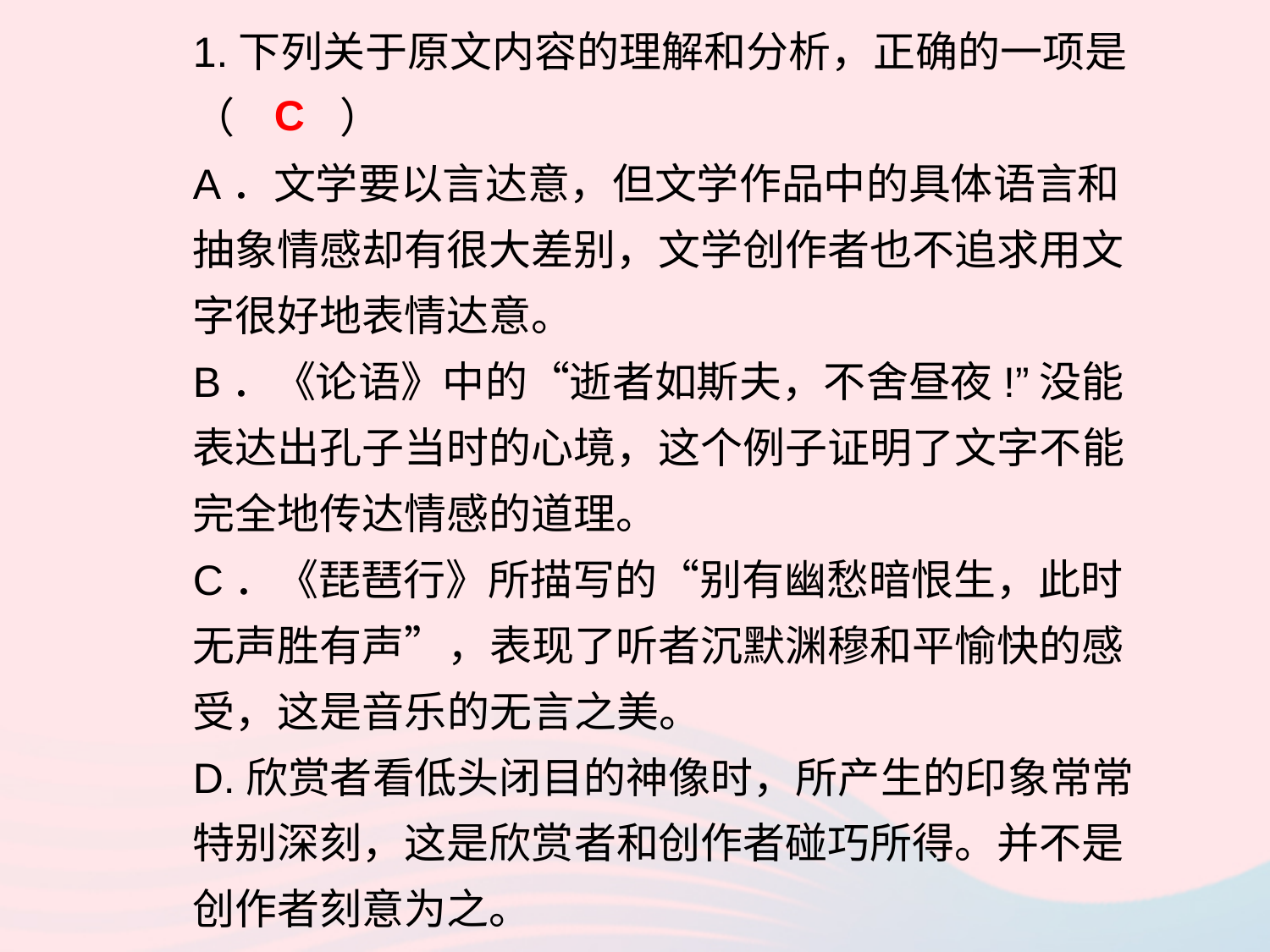

1.下列关于原文内容的理解和分析，正确的一项是（           ）
A．文学要以言达意，但文学作品中的具体语言和抽象情感却有很大差别，文学创作者也不追求用文字很好地表情达意。
B．《论语》中的“逝者如斯夫，不舍昼夜!”没能表达出孔子当时的心境，这个例子证明了文字不能完全地传达情感的道理。
C．《琵琶行》所描写的“别有幽愁暗恨生，此时无声胜有声”，表现了听者沉默渊穆和平愉快的感受，这是音乐的无言之美。
D.欣赏者看低头闭目的神像时，所产生的印象常常特别深刻，这是欣赏者和创作者碰巧所得。并不是创作者刻意为之。
C